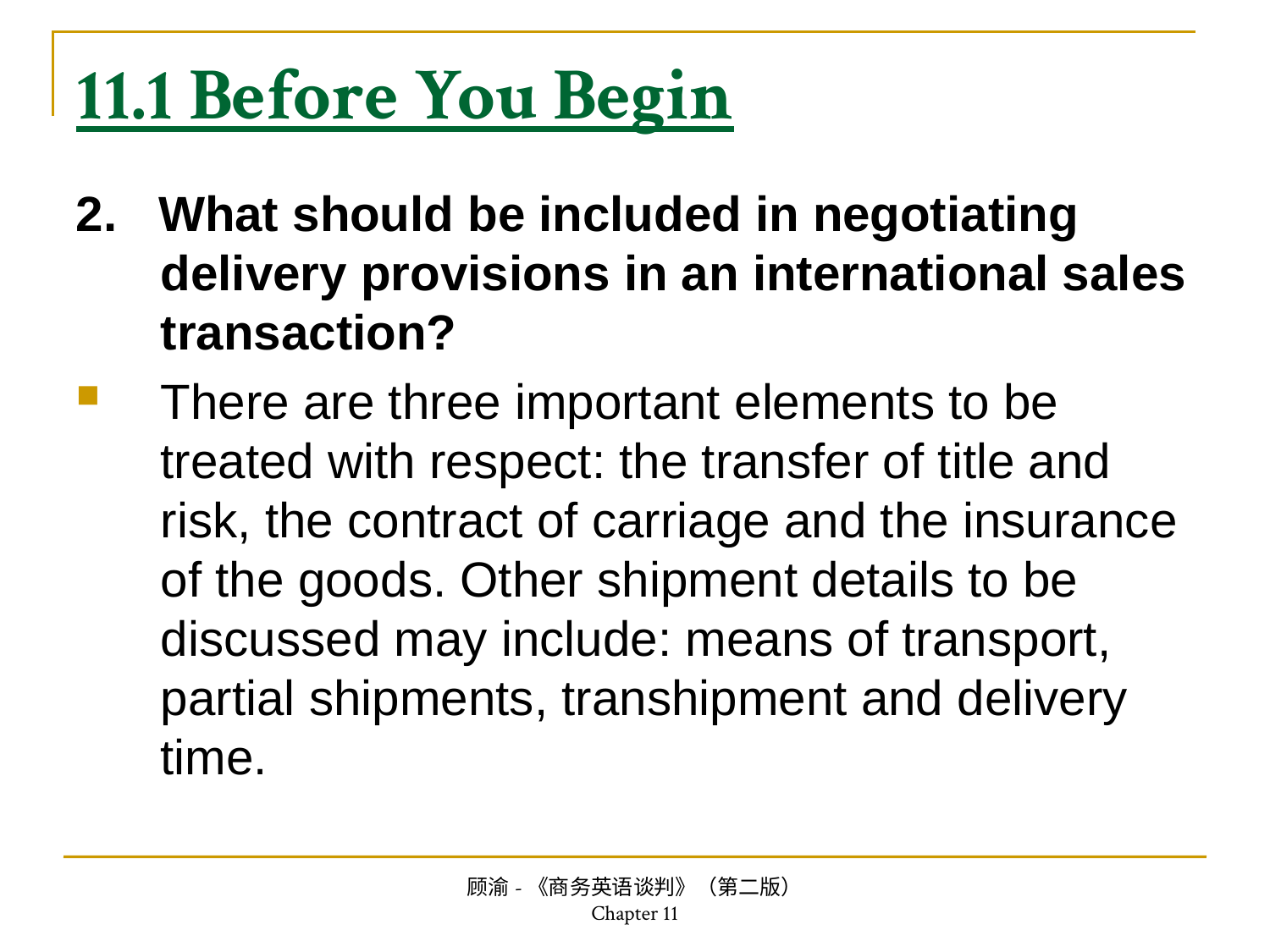

# 11.1 Before You Begin
2.   What should be included in negotiating delivery provisions in an international sales transaction?
There are three important elements to be treated with respect: the transfer of title and risk, the contract of carriage and the insurance of the goods. Other shipment details to be discussed may include: means of transport, partial shipments, transhipment and delivery time.

6
顾渝-《商务英语谈判》（第二版） Chapter 11